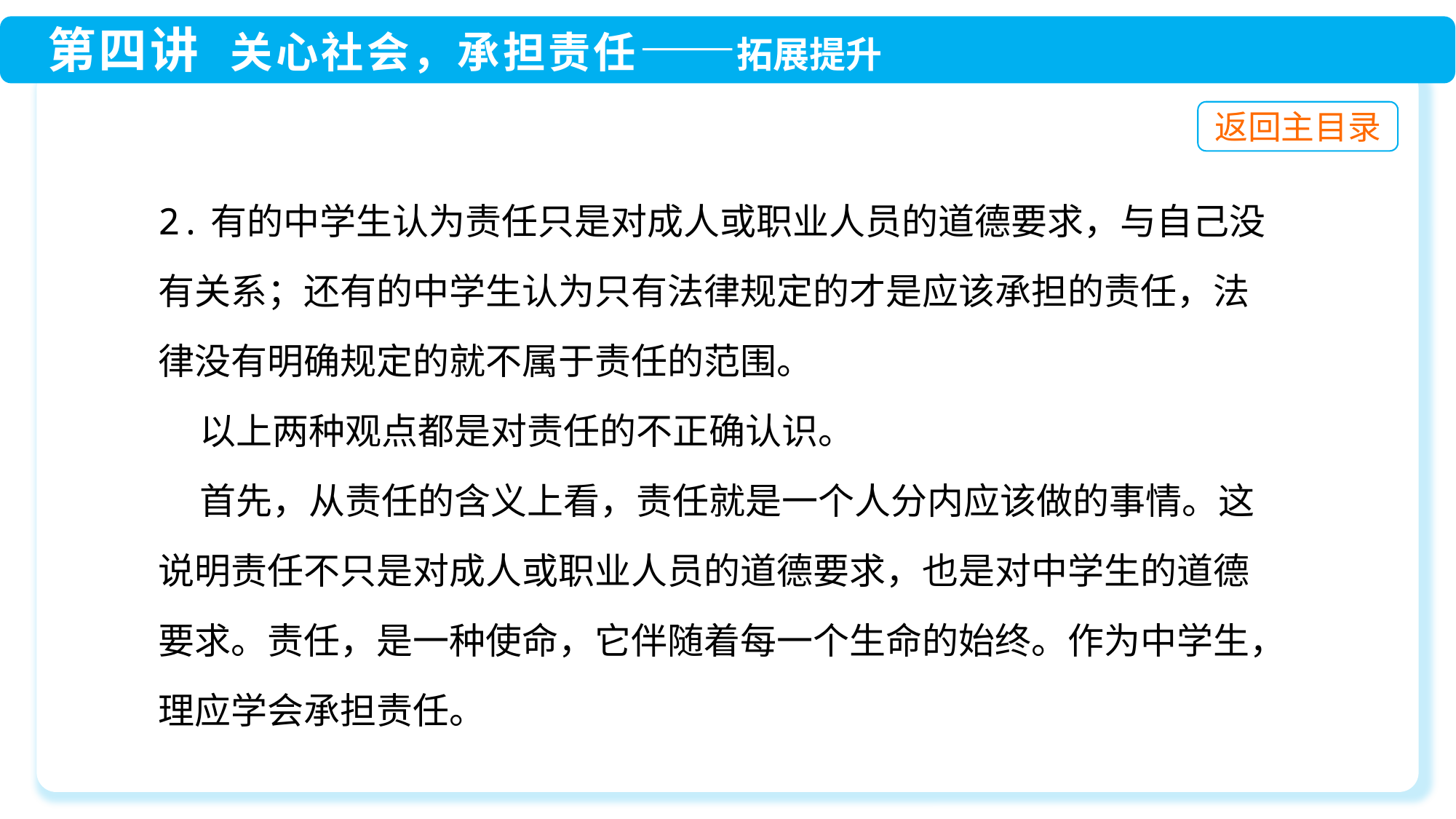

2.有的中学生认为责任只是对成人或职业人员的道德要求，与自己没有关系；还有的中学生认为只有法律规定的才是应该承担的责任，法律没有明确规定的就不属于责任的范围。
    以上两种观点都是对责任的不正确认识。
    首先，从责任的含义上看，责任就是一个人分内应该做的事情。这说明责任不只是对成人或职业人员的道德要求，也是对中学生的道德要求。责任，是一种使命，它伴随着每一个生命的始终。作为中学生，理应学会承担责任。